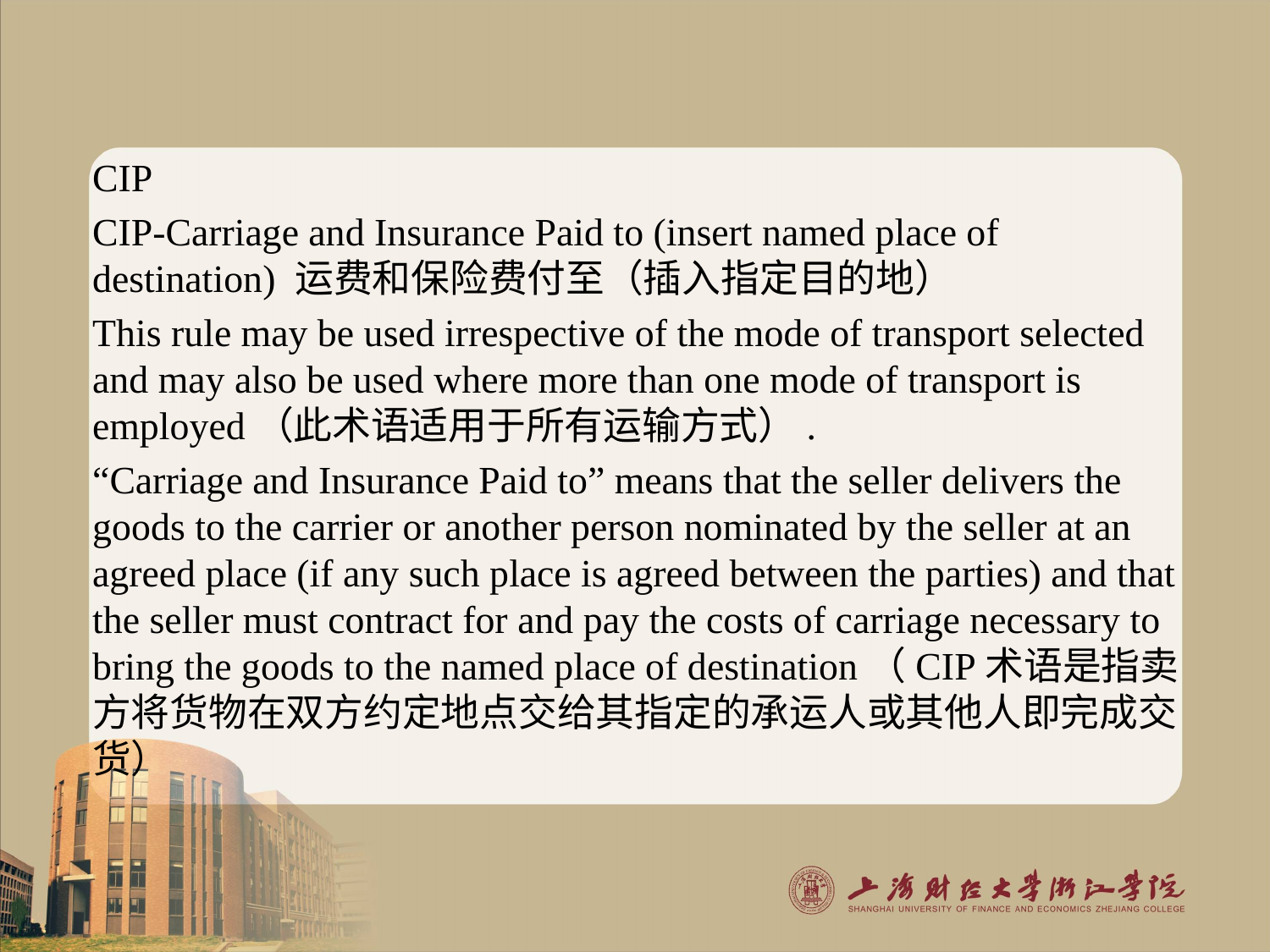

#
CIP
CIP-Carriage and Insurance Paid to (insert named place of destination) 运费和保险费付至（插入指定目的地）
This rule may be used irrespective of the mode of transport selected and may also be used where more than one mode of transport is employed（此术语适用于所有运输方式）.
“Carriage and Insurance Paid to” means that the seller delivers the goods to the carrier or another person nominated by the seller at an agreed place (if any such place is agreed between the parties) and that the seller must contract for and pay the costs of carriage necessary to bring the goods to the named place of destination（CIP术语是指卖方将货物在双方约定地点交给其指定的承运人或其他人即完成交货）